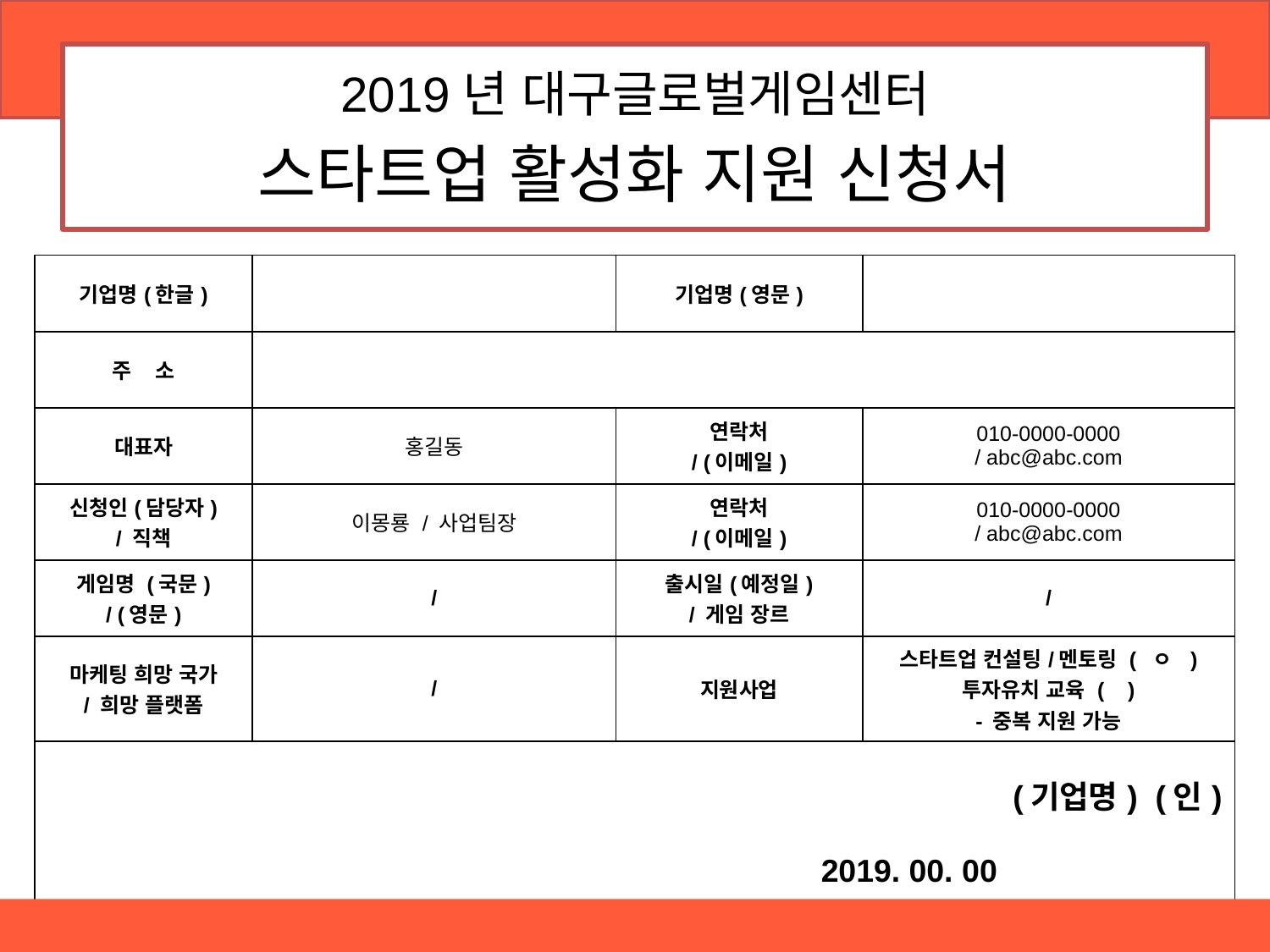

2019년 대구글로벌게임센터
스타트업 활성화 지원 신청서
| 기업명(한글) |  | 기업명(영문) |  |
| --- | --- | --- | --- |
| 주    소 |  |  |  |
| 대표자 | 홍길동 | 연락처 / (이메일) | 010-0000-0000 / abc@abc.com |
| 신청인(담당자) / 직책 | 이몽룡 / 사업팀장 | 연락처 / (이메일) | 010-0000-0000 / abc@abc.com |
| 게임명 (국문) / (영문) | / | 출시일(예정일) / 게임 장르 | / |
| 마케팅 희망 국가 / 희망 플랫폼 | / | 지원사업 | 스타트업 컨설팅/멘토링 ( ㅇ ) 투자유치 교육 ( ) - 중복 지원 가능 |
| (기업명) (인) 2019. 00. 00 |  |  |  |